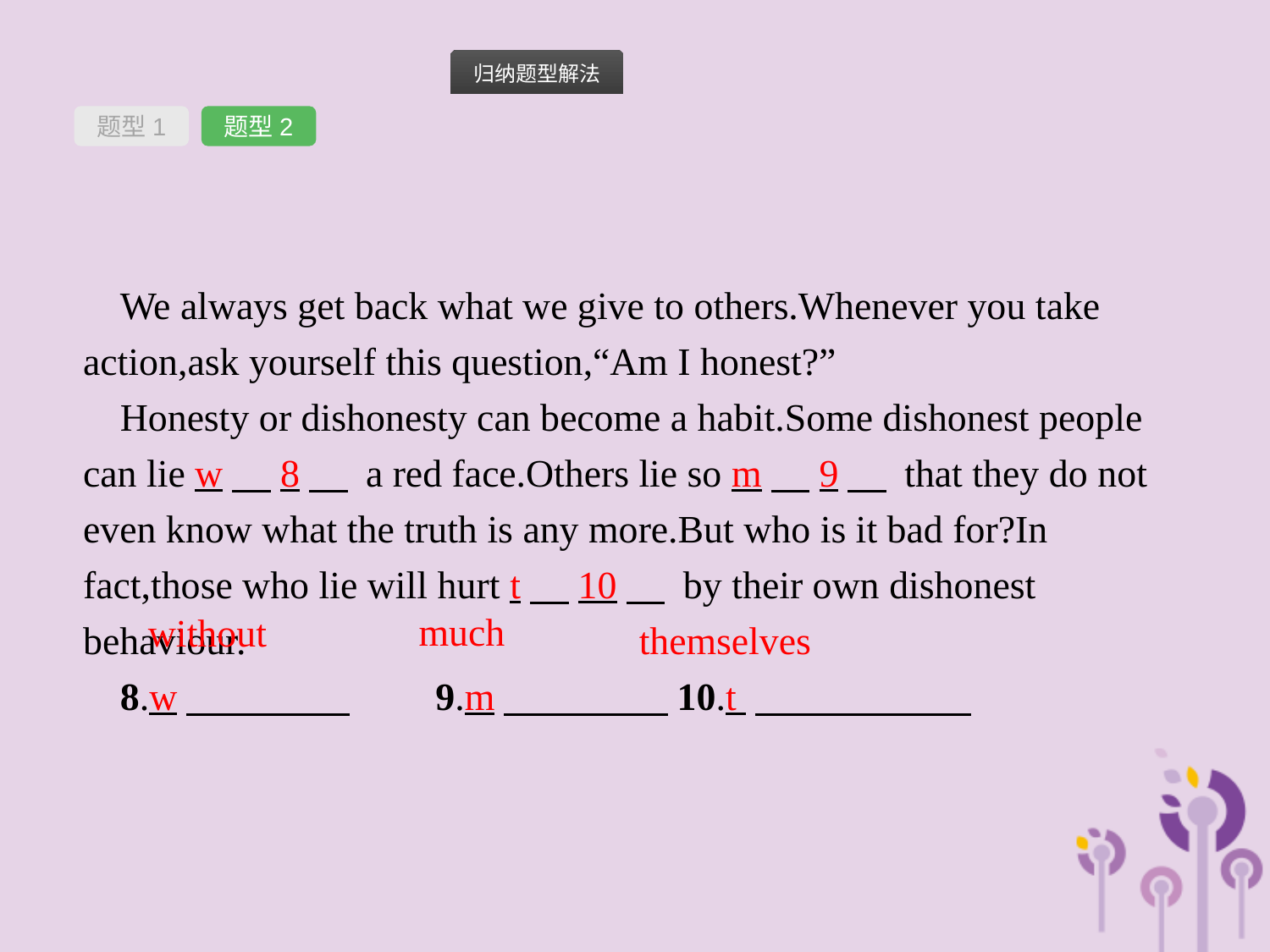

题型1
题型2
We always get back what we give to others.Whenever you take action,ask yourself this question,“Am I honest?”
Honesty or dishonesty can become a habit.Some dishonest people can lie w　8　 a red face.Others lie so m　9　 that they do not even know what the truth is any more.But who is it bad for?In fact,those who lie will hurt t　10　 by their own dishonest behaviour.
8.w　　　　 	9.m　　　　 10.t

themselves
much
without